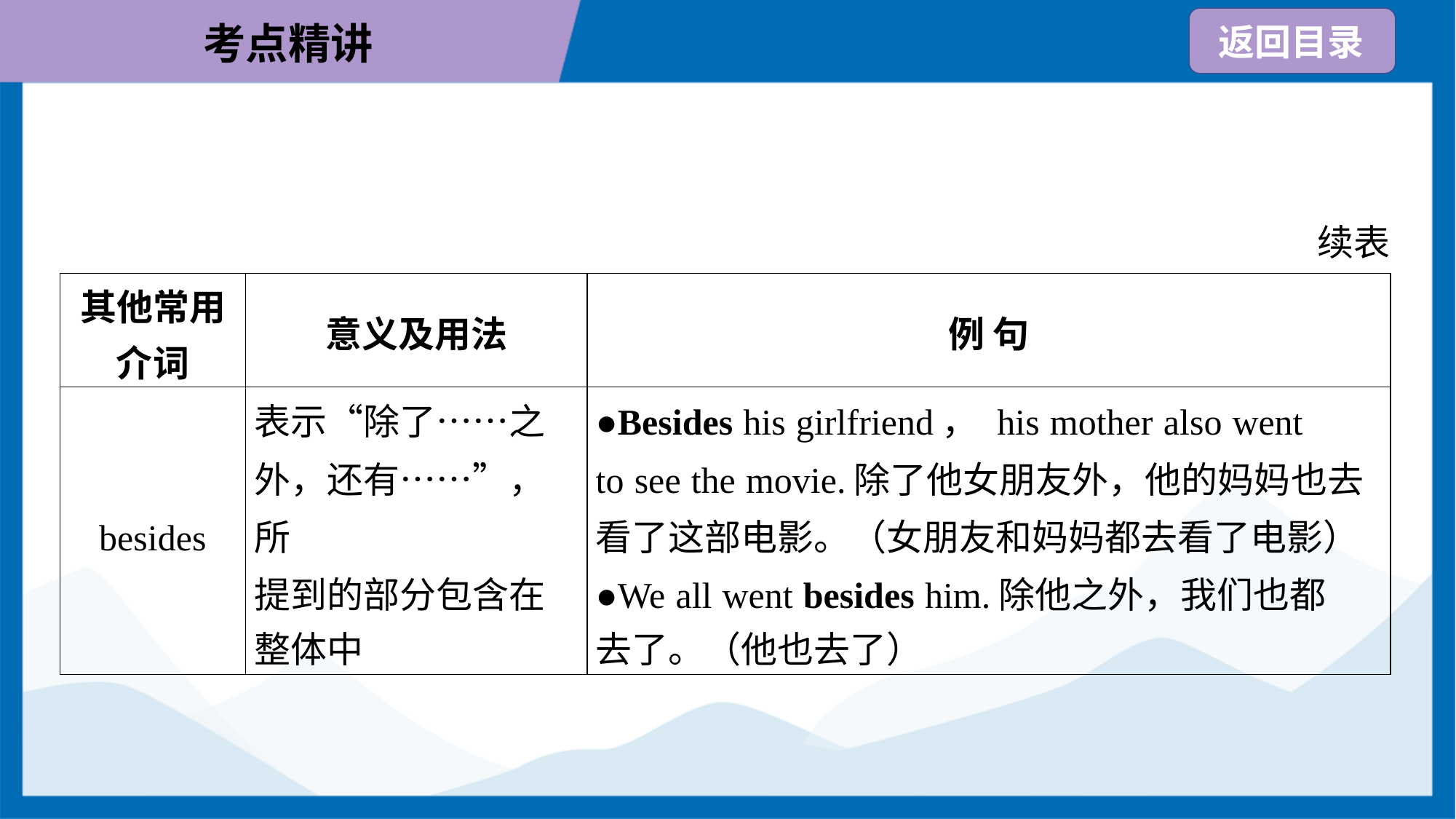

续表
| 其他常用 介词 | 意义及用法 | 例 句 |
| --- | --- | --- |
| besides | 表示“除了……之 外，还有……”，所 提到的部分包含在 整体中 | ●Besides his girlfriend， his mother also went to see the movie.除了他女朋友外，他的妈妈也去 看了这部电影。（女朋友和妈妈都去看了电影） ●We all went besides him.除他之外，我们也都 去了。（他也去了） |